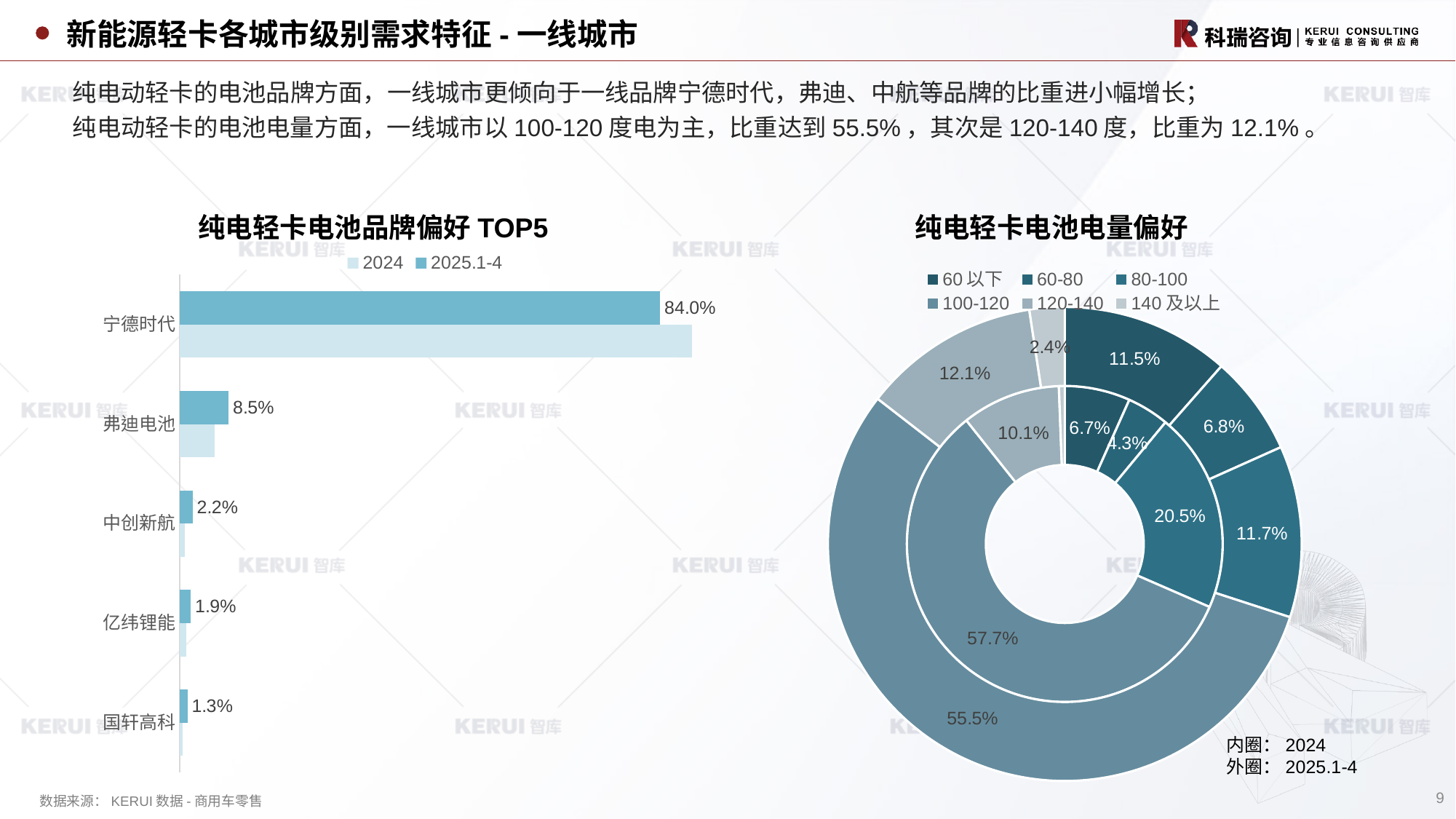

新能源轻卡各城市级别需求特征-一线城市
纯电动轻卡的电池品牌方面，一线城市更倾向于一线品牌宁德时代，弗迪、中航等品牌的比重进小幅增长；
纯电动轻卡的电池电量方面，一线城市以100-120度电为主，比重达到55.5%，其次是120-140度，比重为12.1%。
纯电轻卡电池品牌偏好TOP5
纯电轻卡电池电量偏好

### Chart

| Category | 2024.1-4 | 2025.1-4 |
|---|---|---|
| 60以下 | 0.067 | 0.115 |
| 60-80 | 0.043 | 0.068 |
| 80-100 | 0.205 | 0.117 |
| 100-120 | 0.577 | 0.555 |
| 120-140 | 0.101 | 0.121 |
| 140及以上 | 0.006 | 0.024 |
内圈：2024
外圈：2025.1-4

### Chart

| Category | 2025.1-4 | 2024 |
|---|---|---|
| 宁德时代 | 0.8401 | 0.8965 |
| 弗迪电池 | 0.0854 | 0.0613 |
| 中创新航 | 0.0224 | 0.0089 |
| 亿纬锂能 | 0.019 | 0.0118 |
| 国轩高科 | 0.0133 | 0.0047 |
9
数据来源：KERUI数据-商用车零售